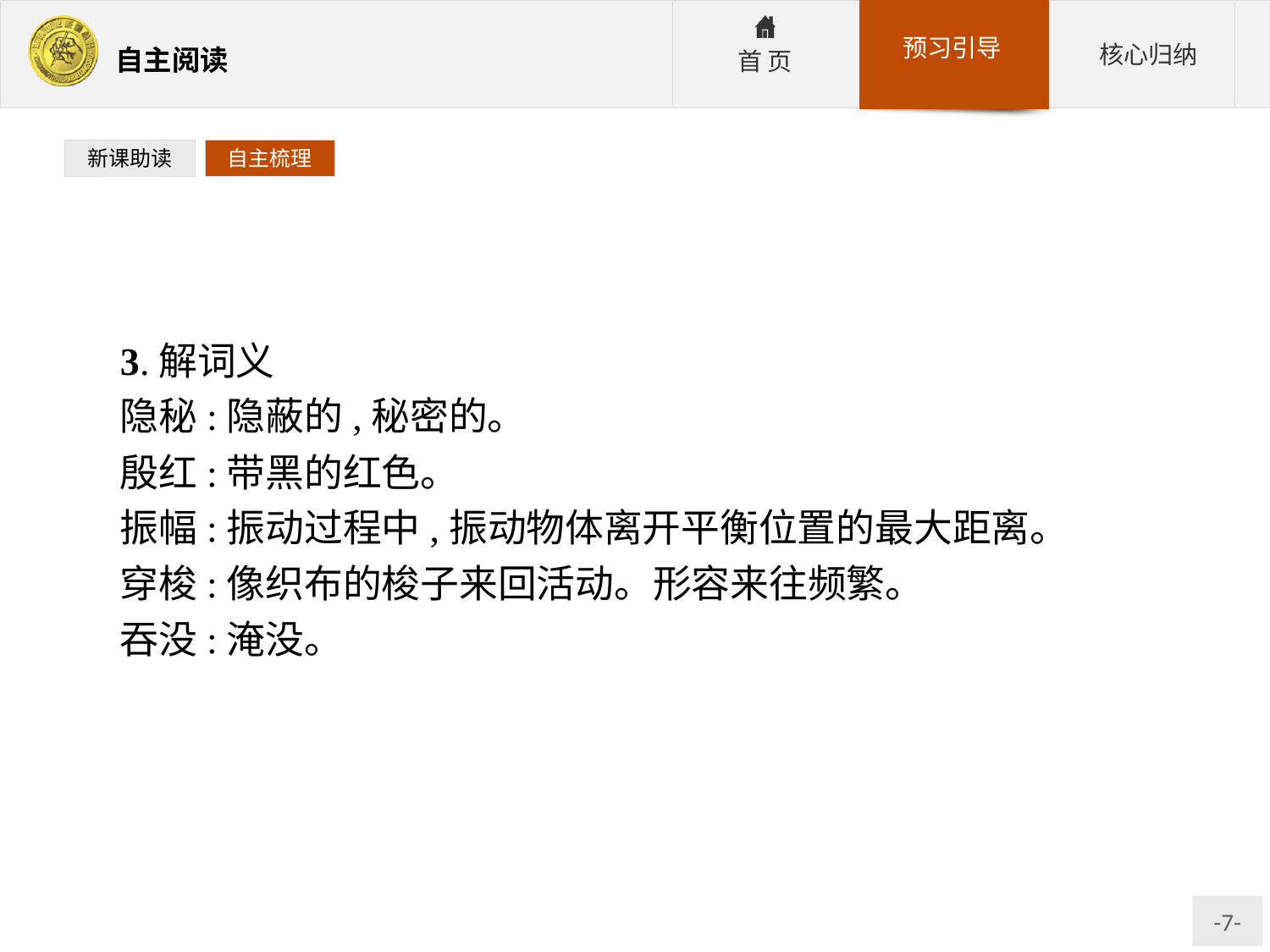

新课助读
自主梳理
3.解词义
隐秘:隐蔽的,秘密的。
殷红:带黑的红色。
振幅:振动过程中,振动物体离开平衡位置的最大距离。
穿梭:像织布的梭子来回活动。形容来往频繁。
吞没:淹没。